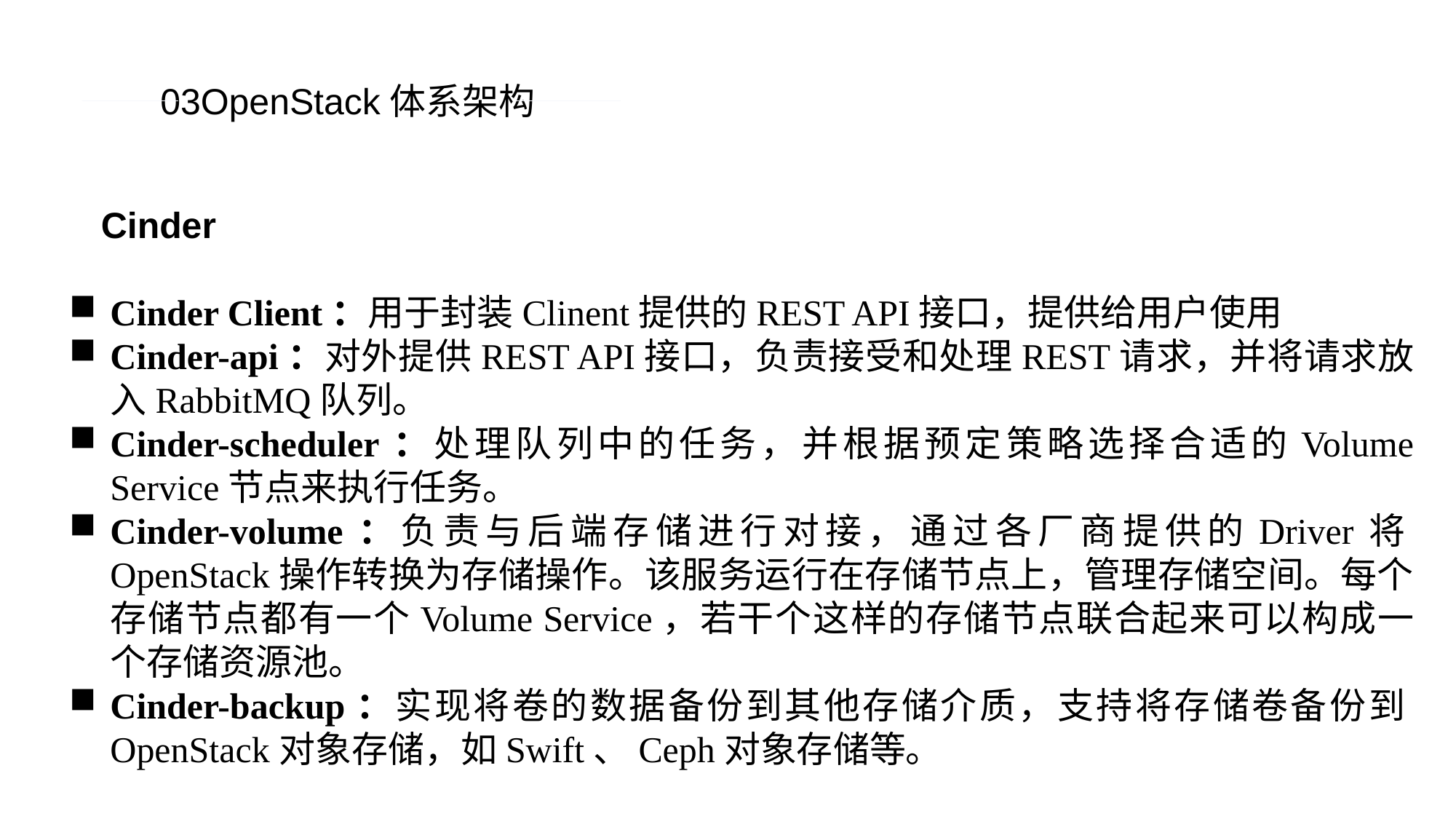

03OpenStack体系架构
Cinder

Cinder Client：用于封装Clinent提供的REST API接口，提供给用户使用
Cinder-api：对外提供REST API接口，负责接受和处理REST请求，并将请求放入RabbitMQ队列。
Cinder-scheduler：处理队列中的任务，并根据预定策略选择合适的Volume Service节点来执行任务。
Cinder-volume：负责与后端存储进行对接，通过各厂商提供的Driver将OpenStack操作转换为存储操作。该服务运行在存储节点上，管理存储空间。每个存储节点都有一个Volume Service，若干个这样的存储节点联合起来可以构成一个存储资源池。
Cinder-backup：实现将卷的数据备份到其他存储介质，支持将存储卷备份到OpenStack对象存储，如Swift、Ceph对象存储等。

PPT模板 http://www.1ppt.com/moban/